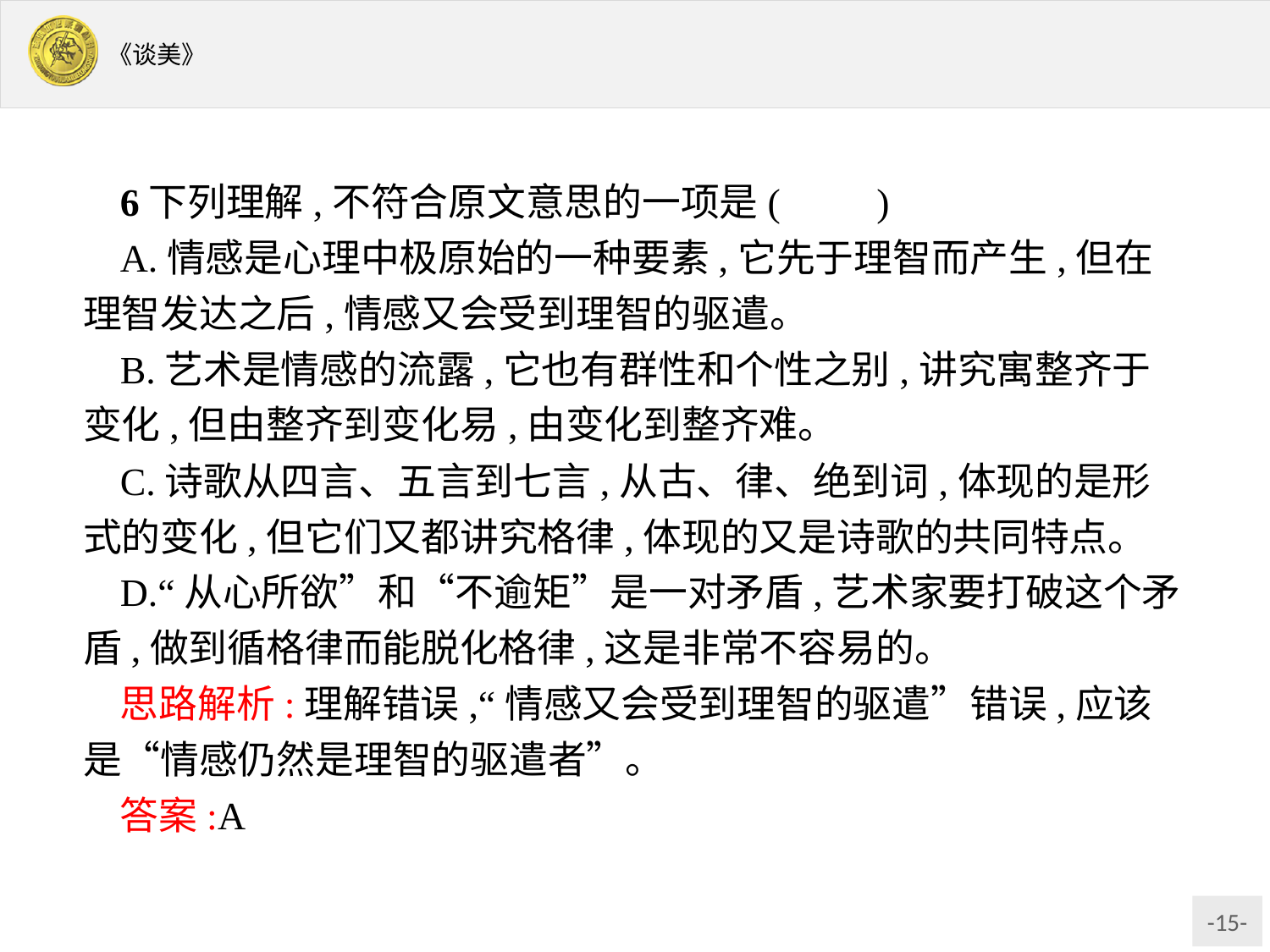

6下列理解,不符合原文意思的一项是(　　)
A.情感是心理中极原始的一种要素,它先于理智而产生,但在理智发达之后,情感又会受到理智的驱遣。
B.艺术是情感的流露,它也有群性和个性之别,讲究寓整齐于变化,但由整齐到变化易,由变化到整齐难。
C.诗歌从四言、五言到七言,从古、律、绝到词,体现的是形式的变化,但它们又都讲究格律,体现的又是诗歌的共同特点。
D.“从心所欲”和“不逾矩”是一对矛盾,艺术家要打破这个矛盾,做到循格律而能脱化格律,这是非常不容易的。
思路解析:理解错误,“情感又会受到理智的驱遣”错误,应该是“情感仍然是理智的驱遣者”。
答案:A